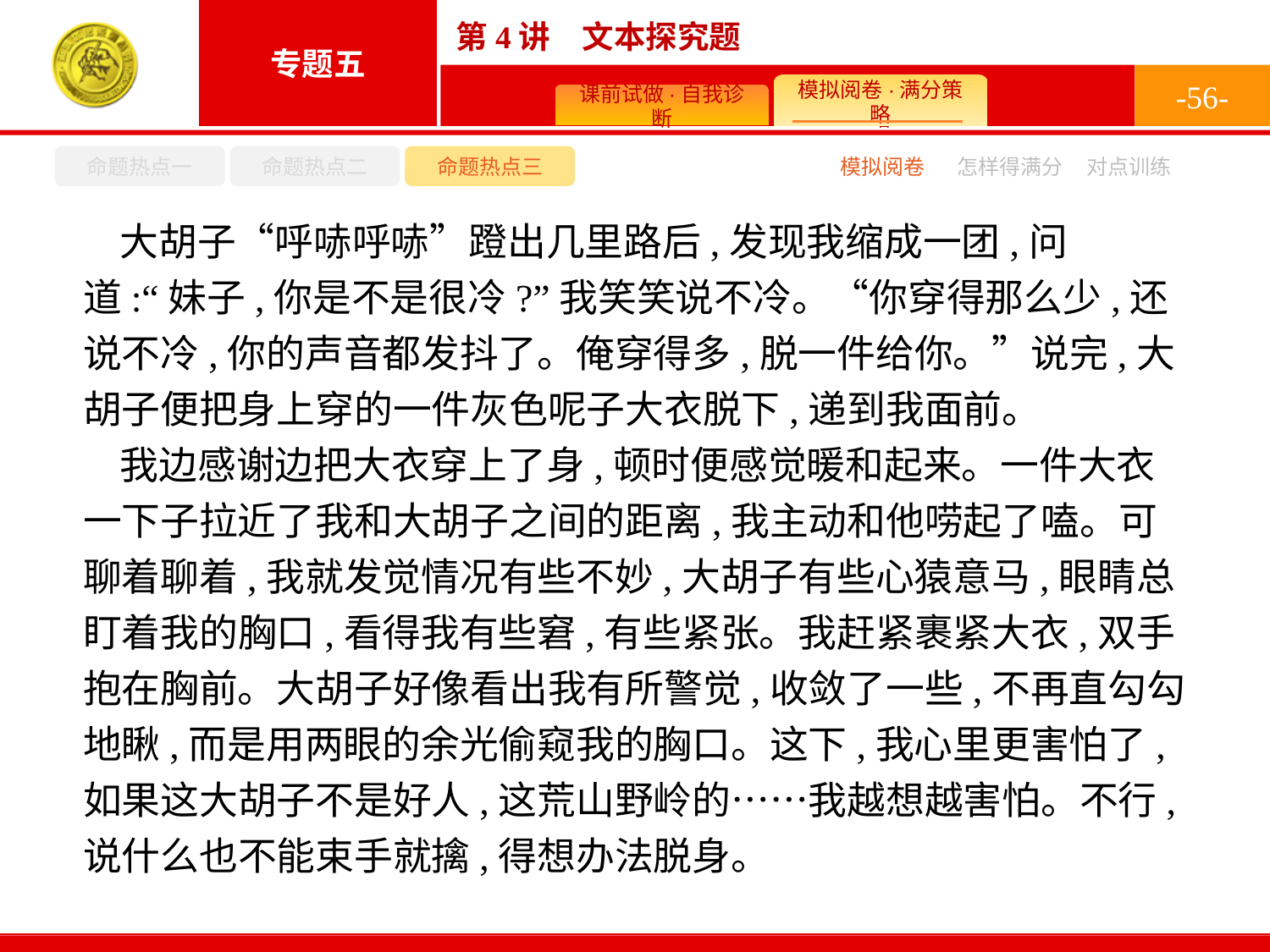

-56-
命题热点一
命题热点二
命题热点三
模拟阅卷
怎样得满分
对点训练
大胡子“呼哧呼哧”蹬出几里路后,发现我缩成一团,问道:“妹子,你是不是很冷?”我笑笑说不冷。“你穿得那么少,还说不冷,你的声音都发抖了。俺穿得多,脱一件给你。”说完,大胡子便把身上穿的一件灰色呢子大衣脱下,递到我面前。
我边感谢边把大衣穿上了身,顿时便感觉暖和起来。一件大衣一下子拉近了我和大胡子之间的距离,我主动和他唠起了嗑。可聊着聊着,我就发觉情况有些不妙,大胡子有些心猿意马,眼睛总盯着我的胸口,看得我有些窘,有些紧张。我赶紧裹紧大衣,双手抱在胸前。大胡子好像看出我有所警觉,收敛了一些,不再直勾勾地瞅,而是用两眼的余光偷窥我的胸口。这下,我心里更害怕了,如果这大胡子不是好人,这荒山野岭的……我越想越害怕。不行,说什么也不能束手就擒,得想办法脱身。